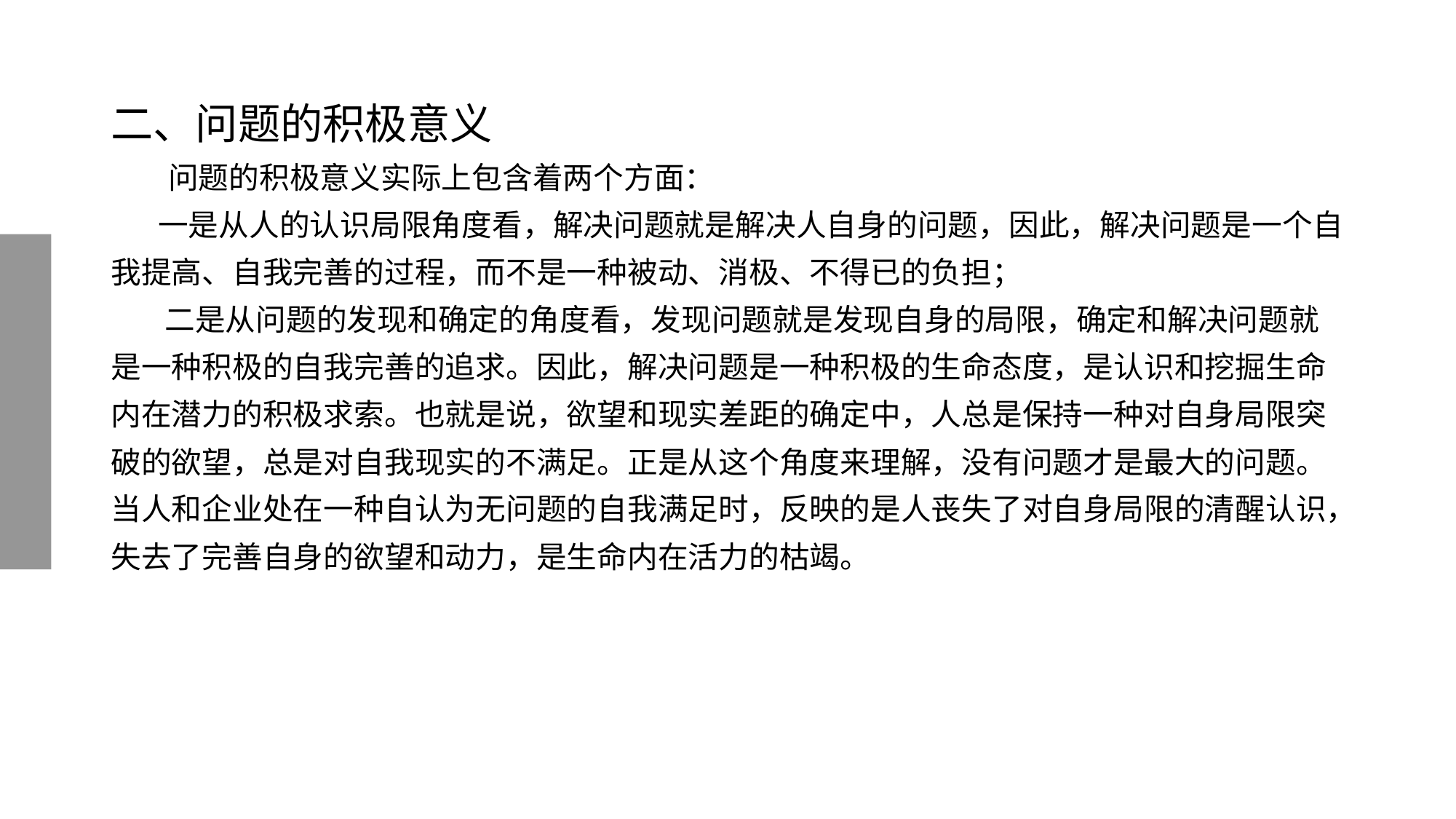

# 二、问题的积极意义
　    问题的积极意义实际上包含着两个方面：
       一是从人的认识局限角度看，解决问题就是解决人自身的问题，因此，解决问题是一个自我提高、自我完善的过程，而不是一种被动、消极、不得已的负担；
        二是从问题的发现和确定的角度看，发现问题就是发现自身的局限，确定和解决问题就是一种积极的自我完善的追求。因此，解决问题是一种积极的生命态度，是认识和挖掘生命内在潜力的积极求索。也就是说，欲望和现实差距的确定中，人总是保持一种对自身局限突破的欲望，总是对自我现实的不满足。正是从这个角度来理解，没有问题才是最大的问题。当人和企业处在一种自认为无问题的自我满足时，反映的是人丧失了对自身局限的清醒认识，失去了完善自身的欲望和动力，是生命内在活力的枯竭。